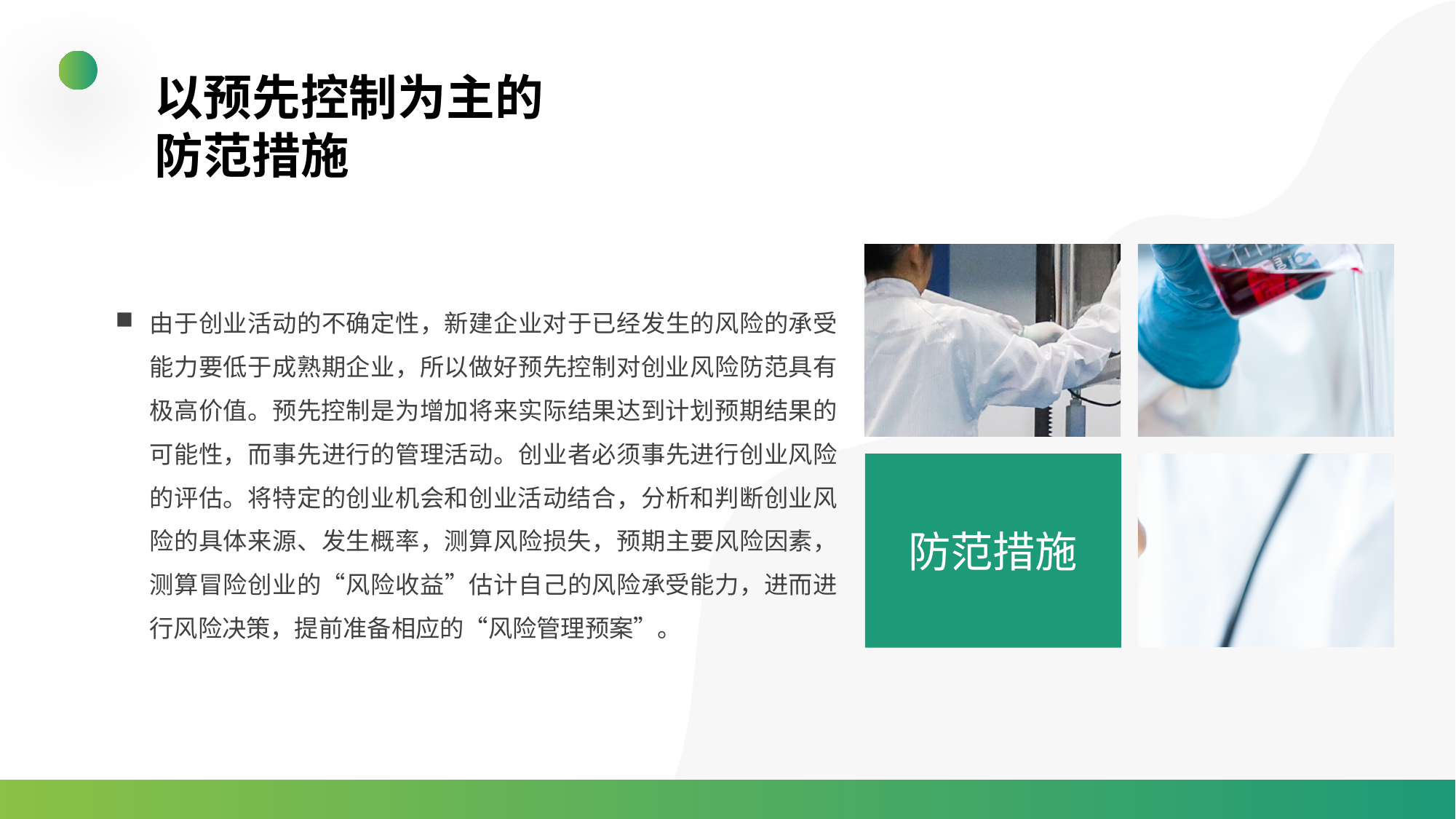

以预先控制为主的防范措施

由于创业活动的不确定性，新建企业对于已经发生的风险的承受能力要低于成熟期企业，所以做好预先控制对创业风险防范具有极高价值。预先控制是为增加将来实际结果达到计划预期结果的可能性，而事先进行的管理活动。创业者必须事先进行创业风险的评估。将特定的创业机会和创业活动结合，分析和判断创业风险的具体来源、发生概率，测算风险损失，预期主要风险因素，测算冒险创业的“风险收益”估计自己的风险承受能力，进而进行风险决策，提前准备相应的“风险管理预案”。
防范措施